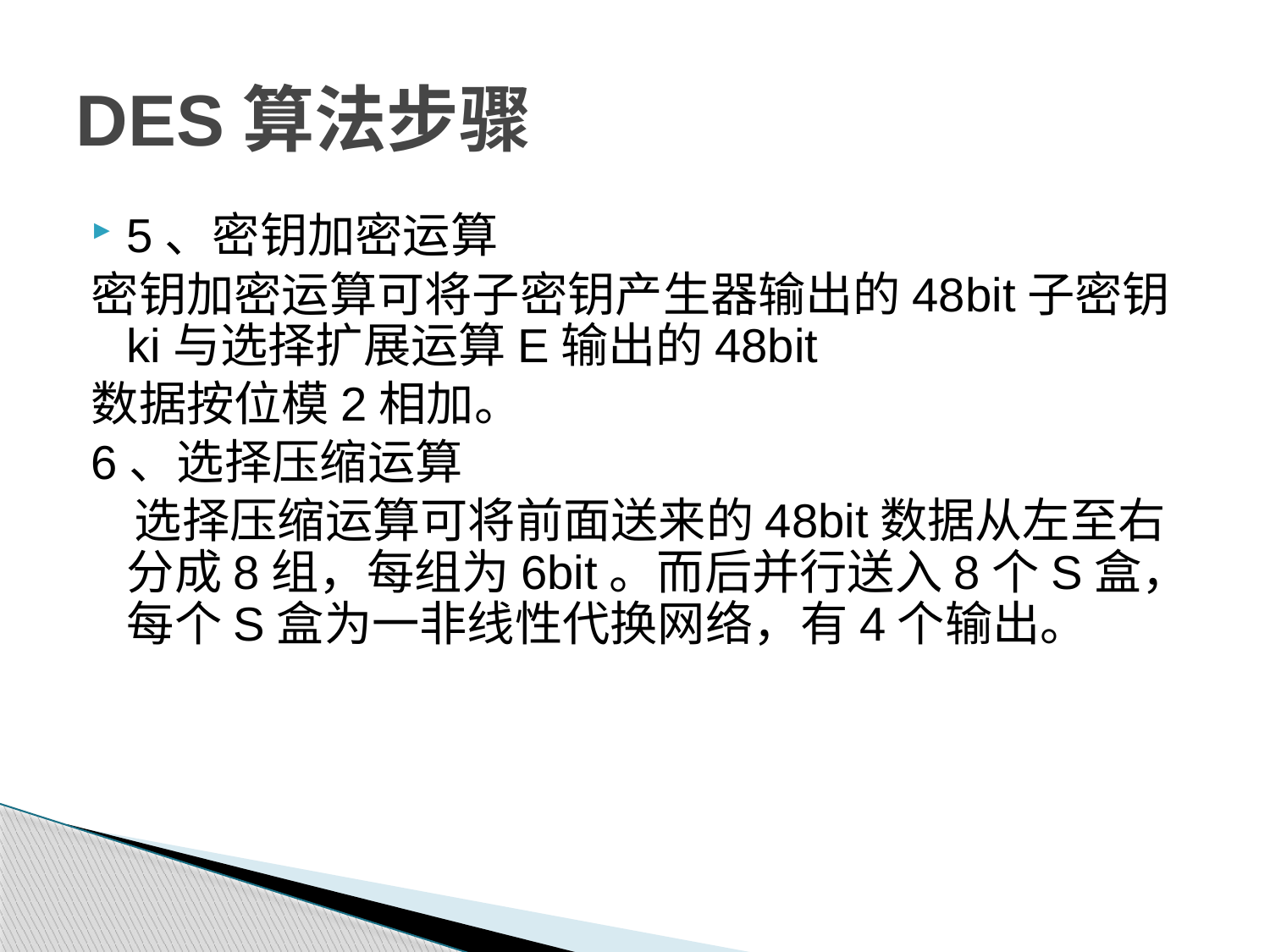

# DES算法步骤
5、密钥加密运算
密钥加密运算可将子密钥产生器输出的48bit子密钥ki与选择扩展运算E输出的48bit
数据按位模2相加。
6、选择压缩运算
   选择压缩运算可将前面送来的48bit数据从左至右分成8组，每组为6bit。而后并行送入8个S盒，每个S盒为一非线性代换网络，有4个输出。